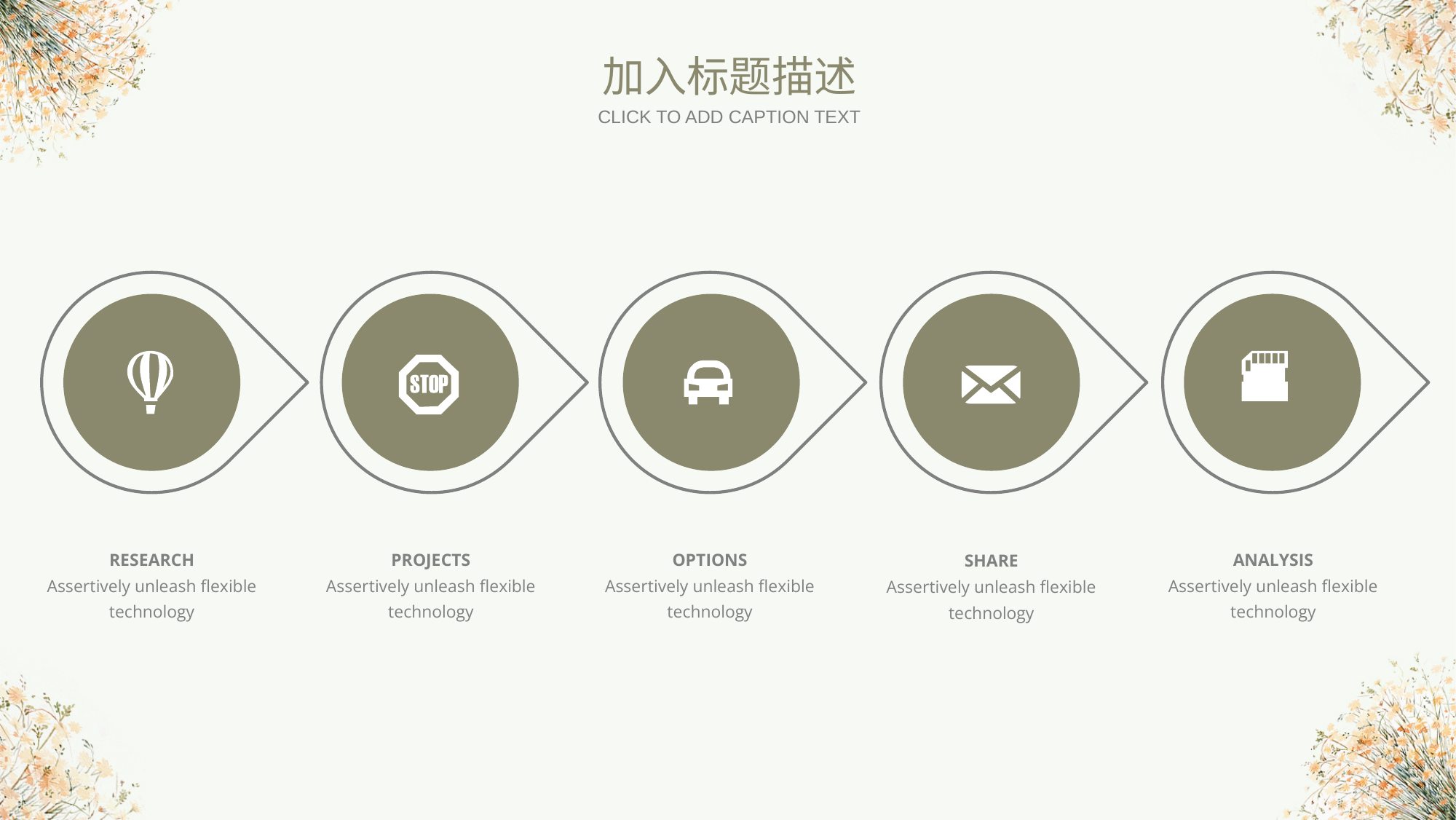

加入标题描述
CLICK TO ADD CAPTION TEXT

RESEARCH
Assertively unleash flexible technology
PROJECTS
Assertively unleash flexible technology
OPTIONS
Assertively unleash flexible technology
ANALYSIS
Assertively unleash flexible technology
SHARE
Assertively unleash flexible technology